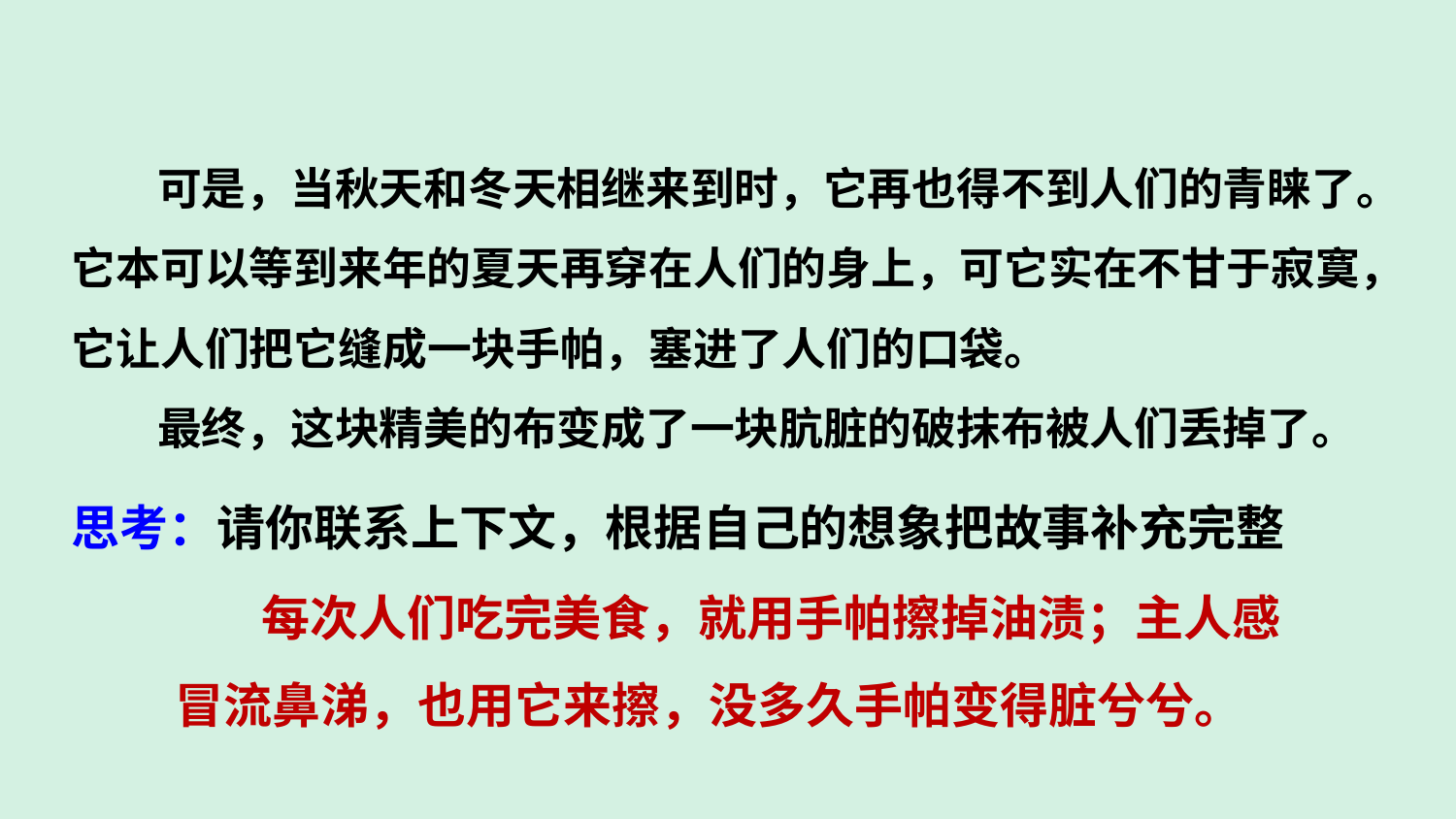

可是，当秋天和冬天相继来到时，它再也得不到人们的青睐了。它本可以等到来年的夏天再穿在人们的身上，可它实在不甘于寂寞，它让人们把它缝成一块手帕，塞进了人们的口袋。
最终，这块精美的布变成了一块肮脏的破抹布被人们丢掉了。
思考：请你联系上下文，根据自己的想象把故事补充完整
每次人们吃完美食，就用手帕擦掉油渍；主人感冒流鼻涕，也用它来擦，没多久手帕变得脏兮兮。